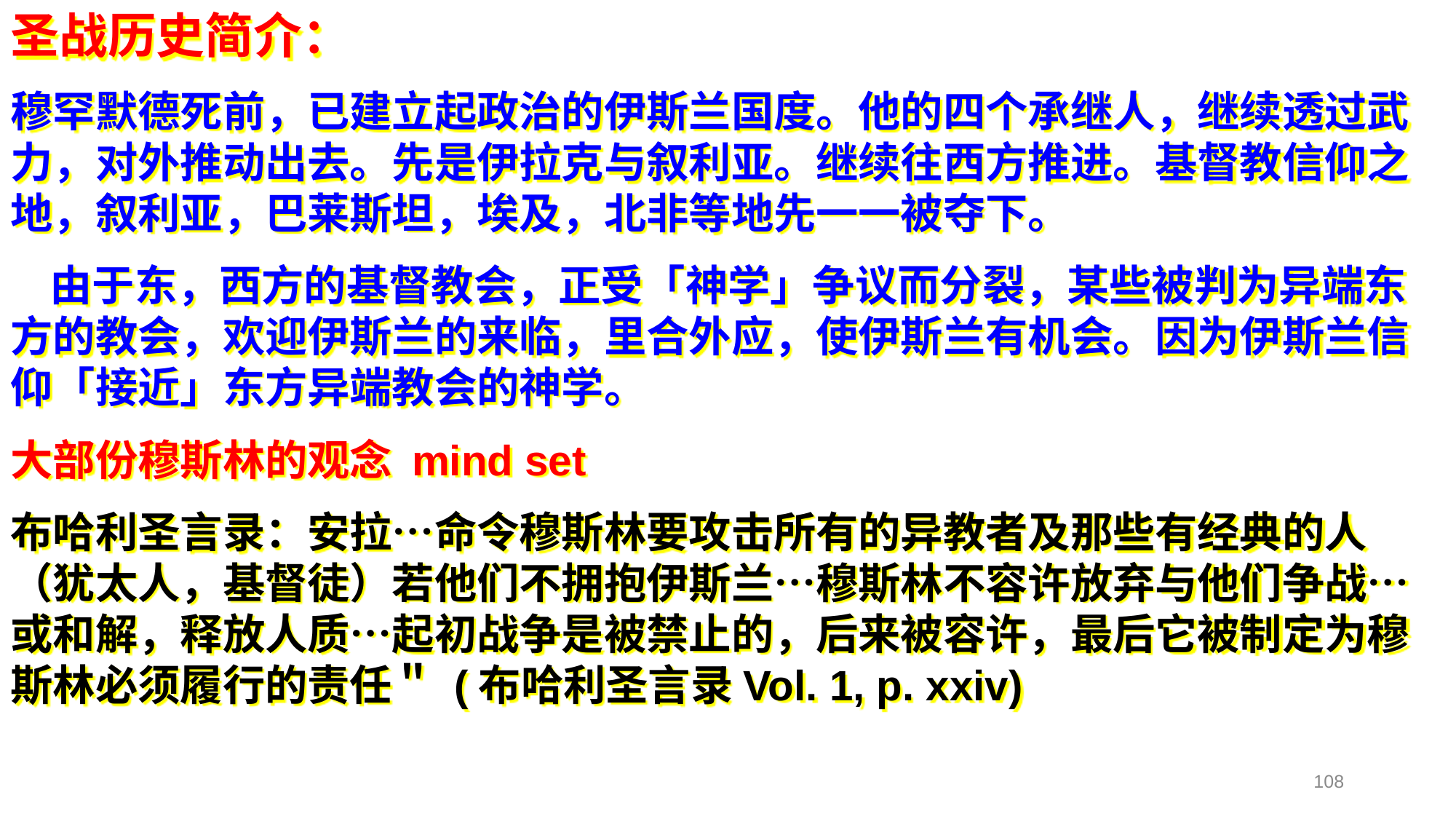

圣战历史简介：
穆罕默德死前，已建立起政治的伊斯兰国度。他的四个承继人，继续透过武力，对外推动出去。先是伊拉克与叙利亚。继续往西方推进。基督教信仰之地，叙利亚，巴莱斯坦，埃及，北非等地先一一被夺下。
   由于东，西方的基督教会，正受「神学」争议而分裂，某些被判为异端东方的教会，欢迎伊斯兰的来临，里合外应，使伊斯兰有机会。因为伊斯兰信仰「接近」东方异端教会的神学。
大部份穆斯林的观念 mind set
布哈利圣言录：安拉…命令穆斯林要攻击所有的异教者及那些有经典的人（犹太人，基督徒）若他们不拥抱伊斯兰…穆斯林不容许放弃与他们争战…或和解，释放人质…起初战争是被禁止的，后来被容许，最后它被制定为穆斯林必须履行的责任＂ (布哈利圣言录Vol. 1, p. xxiv)

108